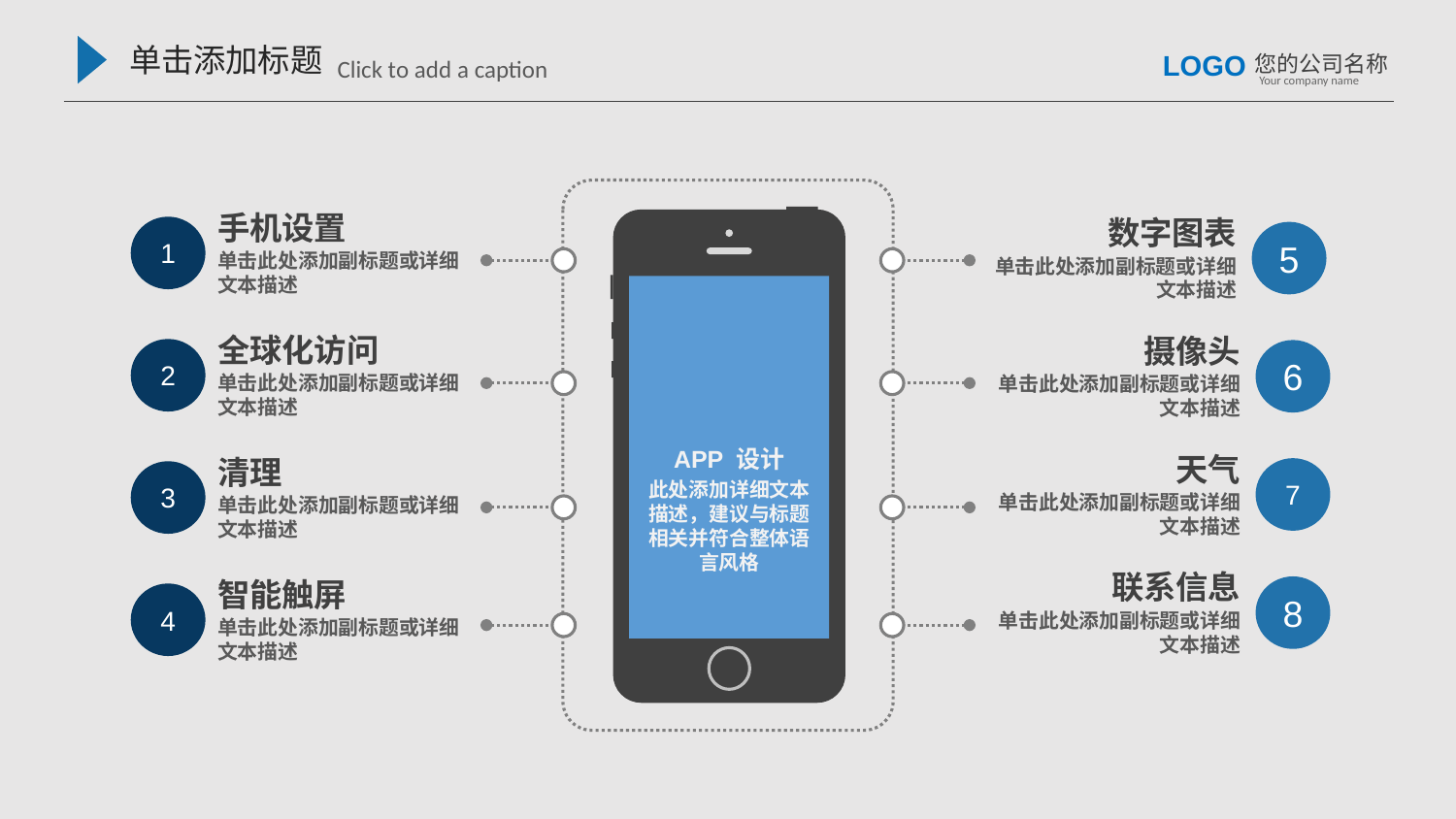

单击添加标题
Click to add a caption
LOGO
您的公司名称
Your company name

APP 设计
此处添加详细文本描述，建议与标题相关并符合整体语言风格
手机设置
1
单击此处添加副标题或详细文本描述
数字图表
5
单击此处添加副标题或详细文本描述

全球化访问
2
单击此处添加副标题或详细文本描述
摄像头
6
单击此处添加副标题或详细文本描述

天气
7
单击此处添加副标题或详细文本描述
清理
3

单击此处添加副标题或详细文本描述

联系信息
8
单击此处添加副标题或详细文本描述
智能触屏
4
单击此处添加副标题或详细文本描述